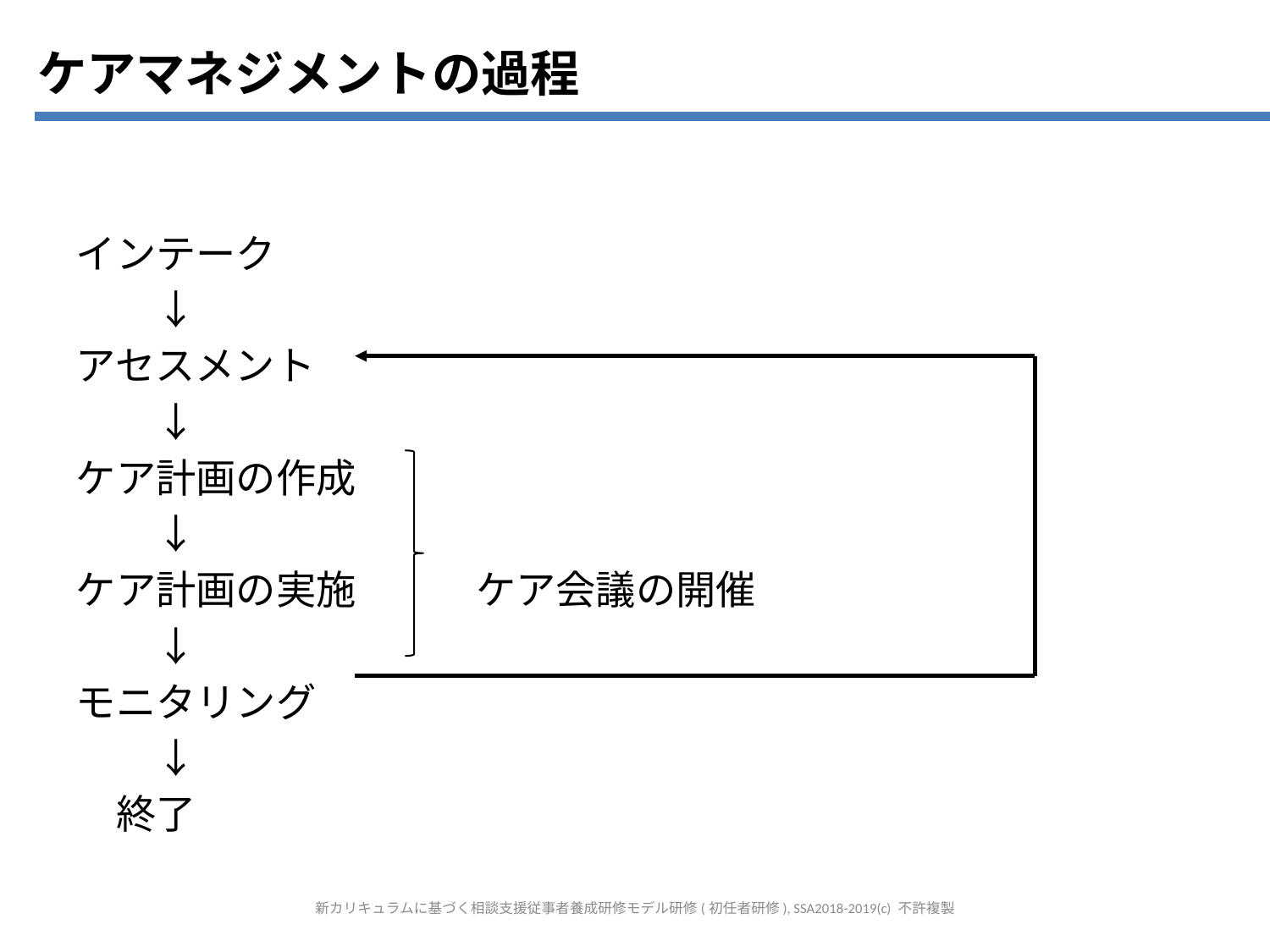

ケアマネジメントの過程
インテーク
　　↓
アセスメント
　　↓
ケア計画の作成
　　↓
ケア計画の実施　　　ケア会議の開催
　　↓
モニタリング
　　↓
　終了

新カリキュラムに基づく相談支援従事者養成研修モデル研修(初任者研修), SSA2018-2019(c) 不許複製